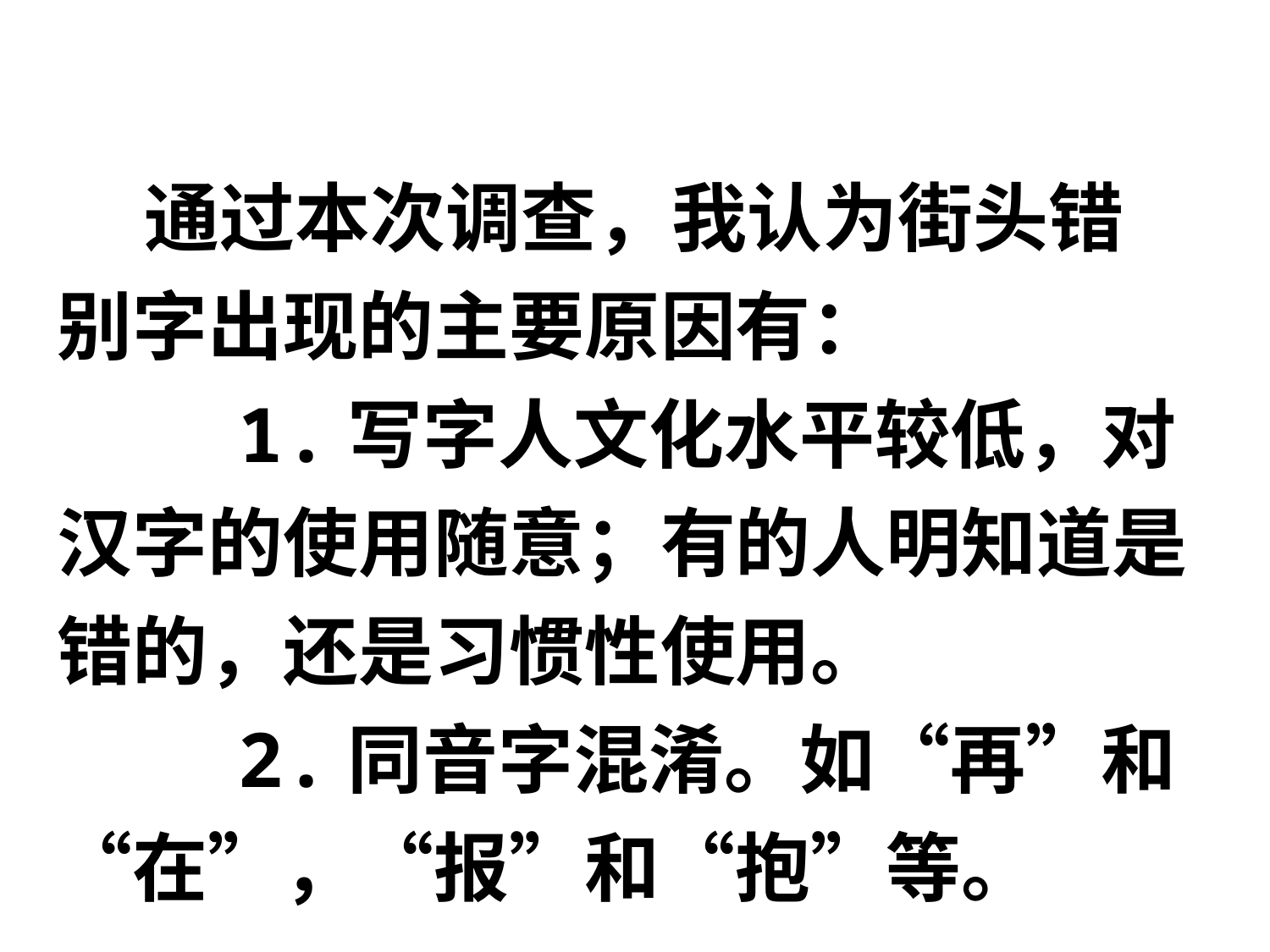

通过本次调查，我认为街头错别字出现的主要原因有：
    1.写字人文化水平较低，对汉字的使用随意；有的人明知道是错的，还是习惯性使用。
    2.同音字混淆。如“再”和“在”，“报”和“抱”等。